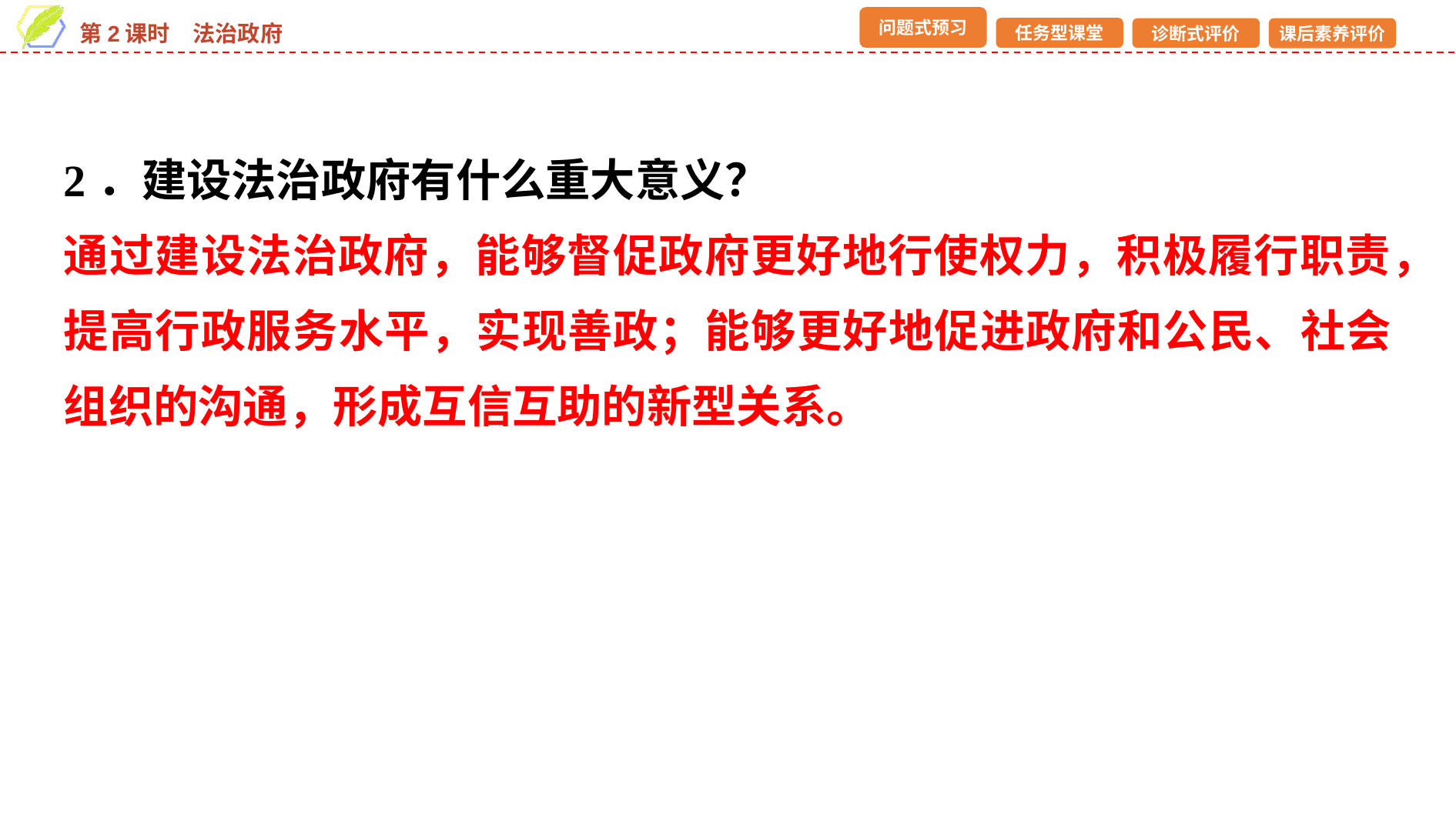

2．建设法治政府有什么重大意义？
通过建设法治政府，能够督促政府更好地行使权力，积极履行职责，提高行政服务水平，实现善政；能够更好地促进政府和公民、社会组织的沟通，形成互信互助的新型关系。